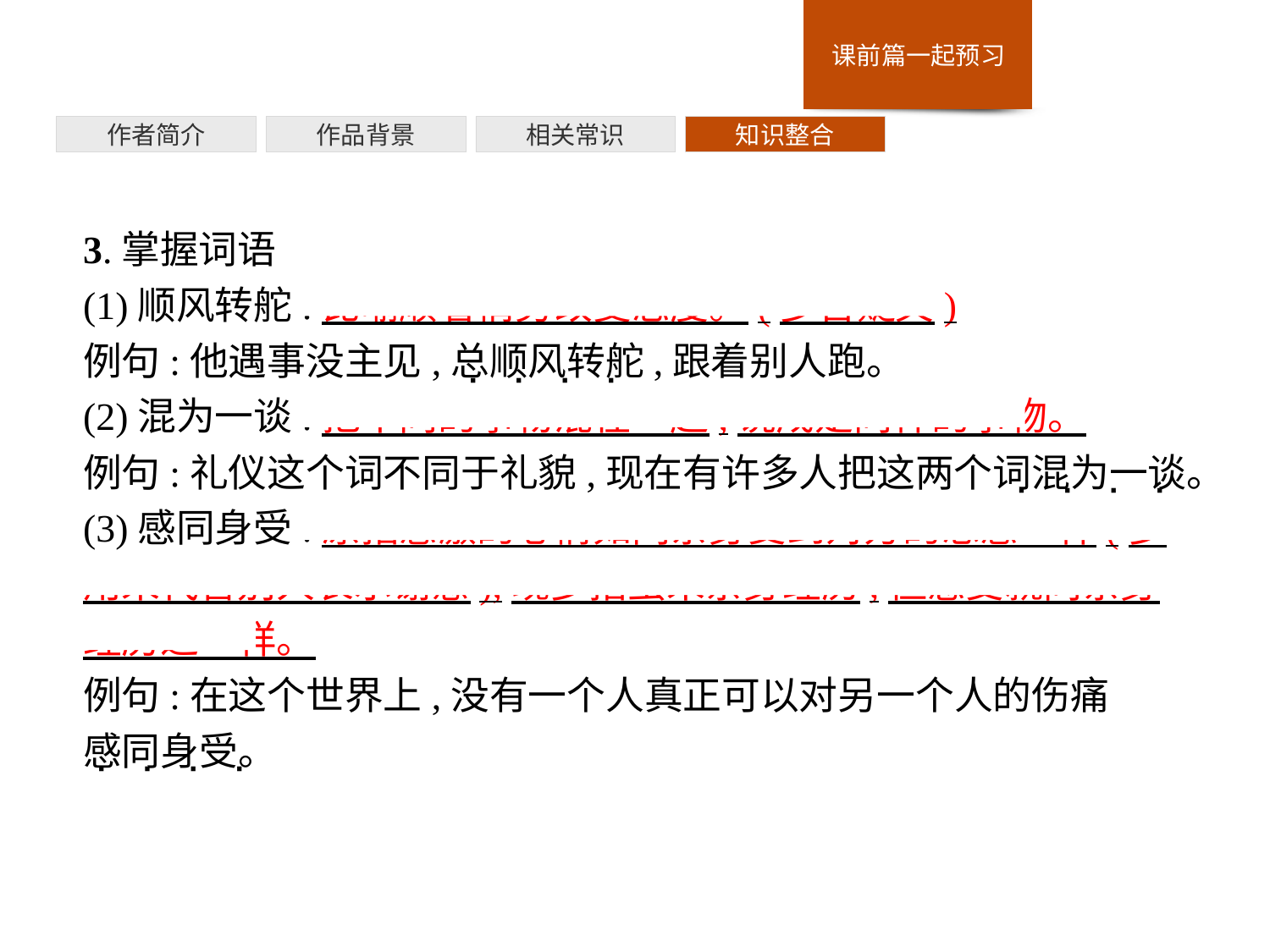

作者简介
作品背景
相关常识
知识整合
3.掌握词语
(1)顺风转舵:比喻顺着情势改变态度。(多含贬义)
例句:他遇事没主见,总顺风转舵,跟着别人跑。
(2)混为一谈:把不同的事物混在一起,说成是同样的事物。
例句:礼仪这个词不同于礼貌,现在有许多人把这两个词混为一谈。
(3)感同身受:原指感激的心情如同亲身受到对方的恩惠一样(多用来代替别人表示谢意),现多指虽未亲身经历,但感受就同亲身经历过一样。
例句:在这个世界上,没有一个人真正可以对另一个人的伤痛         感同身受。
·    ·    ·    ·
·    ·    ·    ·
·    ·    ·    ·